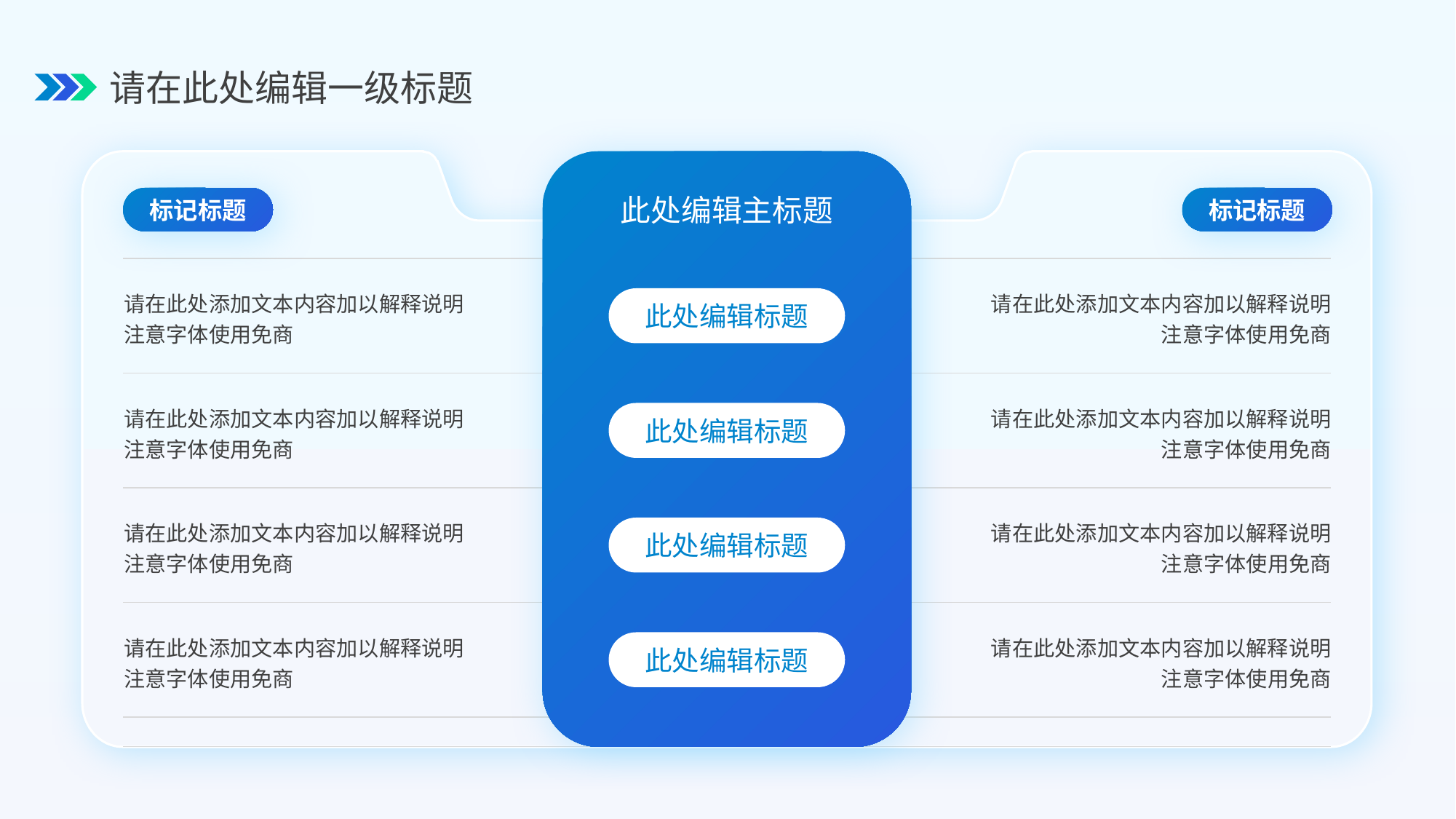

请在此处编辑一级标题

此处编辑主标题
标记标题
标记标题
请在此处添加文本内容加以解释说明
注意字体使用免商
请在此处添加文本内容加以解释说明
注意字体使用免商
此处编辑标题
请在此处添加文本内容加以解释说明
注意字体使用免商
请在此处添加文本内容加以解释说明
注意字体使用免商
此处编辑标题
请在此处添加文本内容加以解释说明
注意字体使用免商
请在此处添加文本内容加以解释说明
注意字体使用免商
此处编辑标题
请在此处添加文本内容加以解释说明
注意字体使用免商
请在此处添加文本内容加以解释说明
注意字体使用免商
此处编辑标题